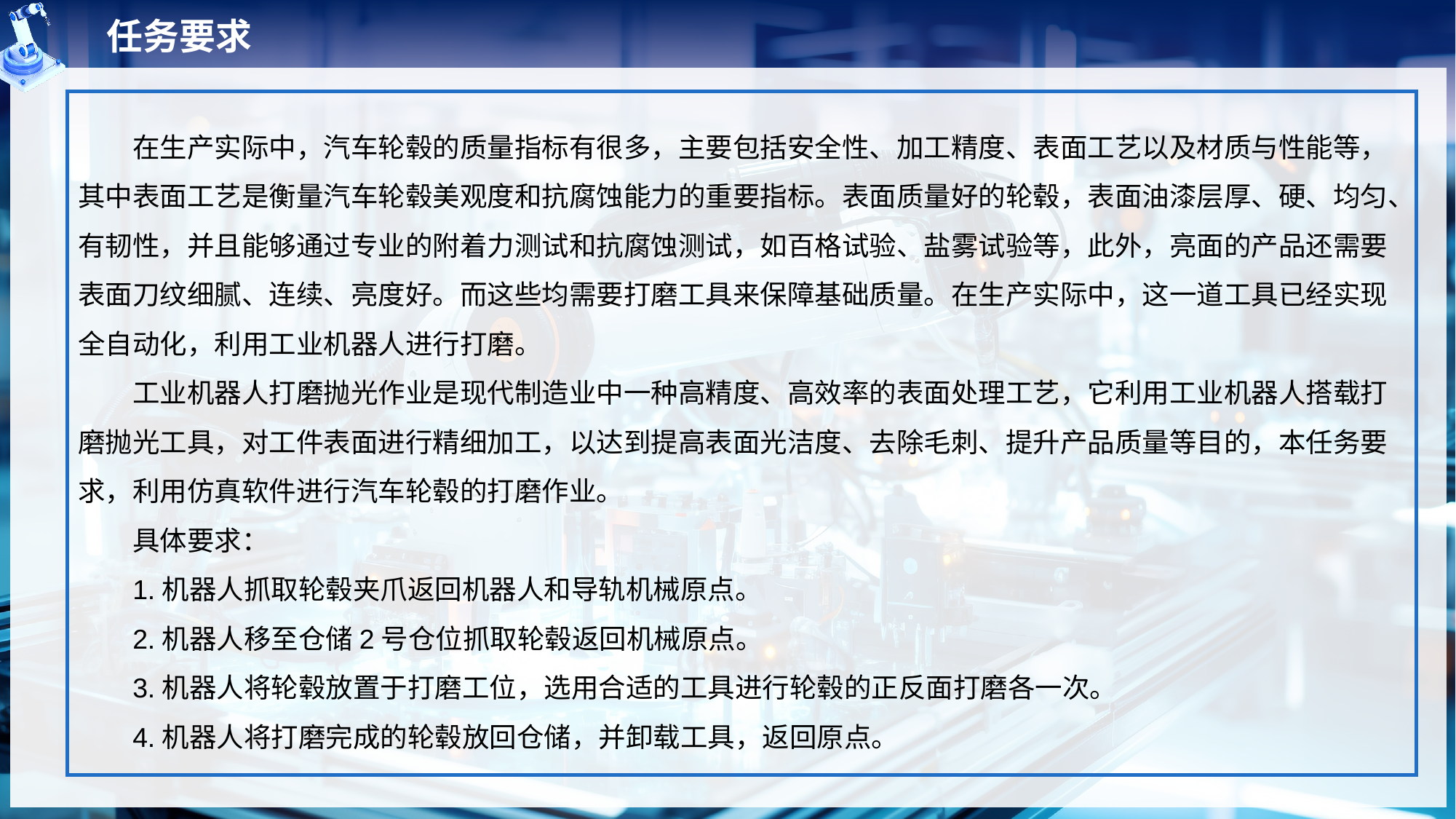

任务要求
在生产实际中，汽车轮毂的质量指标有很多，主要包括安全性、加工精度、表面工艺以及材质与性能等，其中表面工艺是衡量汽车轮毂美观度和抗腐蚀能力的重要指标。表面质量好的轮毂，表面油漆层厚、硬、均匀、有韧性，并且能够通过专业的附着力测试和抗腐蚀测试，如百格试验、盐雾试验等，此外，亮面的产品还需要表面刀纹细腻、连续、亮度好。而这些均需要打磨工具来保障基础质量。在生产实际中，这一道工具已经实现全自动化，利用工业机器人进行打磨。
工业机器人打磨抛光作业是现代制造业中一种高精度、高效率的表面处理工艺，它利用工业机器人搭载打磨抛光工具，对工件表面进行精细加工，以达到提高表面光洁度、去除毛刺、提升产品质量等目的，本任务要求，利用仿真软件进行汽车轮毂的打磨作业。
具体要求：
1.机器人抓取轮毂夹爪返回机器人和导轨机械原点。
2.机器人移至仓储2号仓位抓取轮毂返回机械原点。
3.机器人将轮毂放置于打磨工位，选用合适的工具进行轮毂的正反面打磨各一次。
4.机器人将打磨完成的轮毂放回仓储，并卸载工具，返回原点。